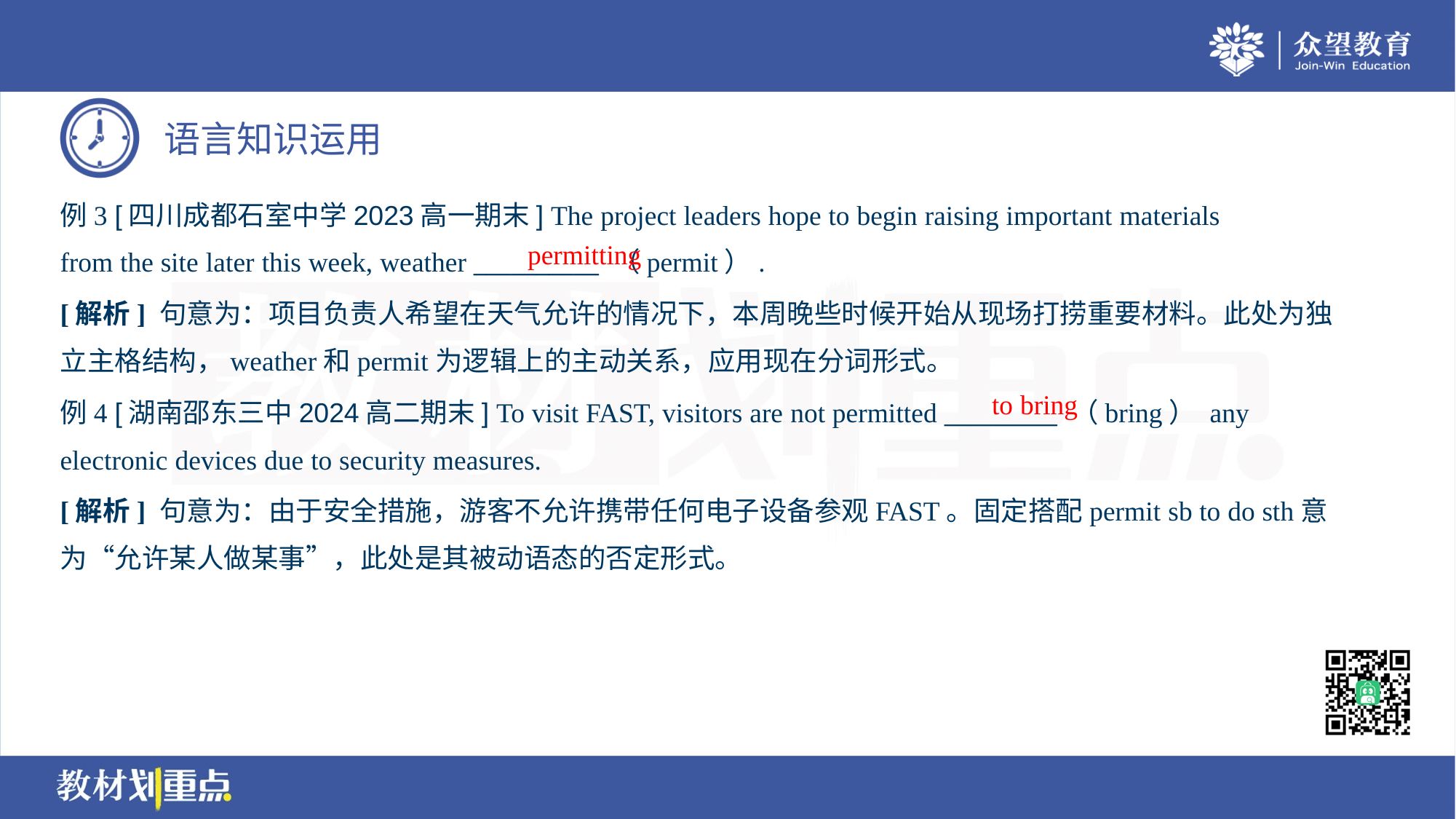

例3 [四川成都石室中学2023高一期末] The project leaders hope to begin raising important materials
from the site later this week, weather __________ （permit）.
permitting
[解析] 句意为：项目负责人希望在天气允许的情况下，本周晚些时候开始从现场打捞重要材料。此处为独
立主格结构，weather和permit为逻辑上的主动关系，应用现在分词形式。
to bring
例4 [湖南邵东三中2024高二期末] To visit FAST, visitors are not permitted _________ （bring） any
electronic devices due to security measures.
[解析] 句意为：由于安全措施，游客不允许携带任何电子设备参观FAST。固定搭配permit sb to do sth意
为“允许某人做某事”，此处是其被动语态的否定形式。